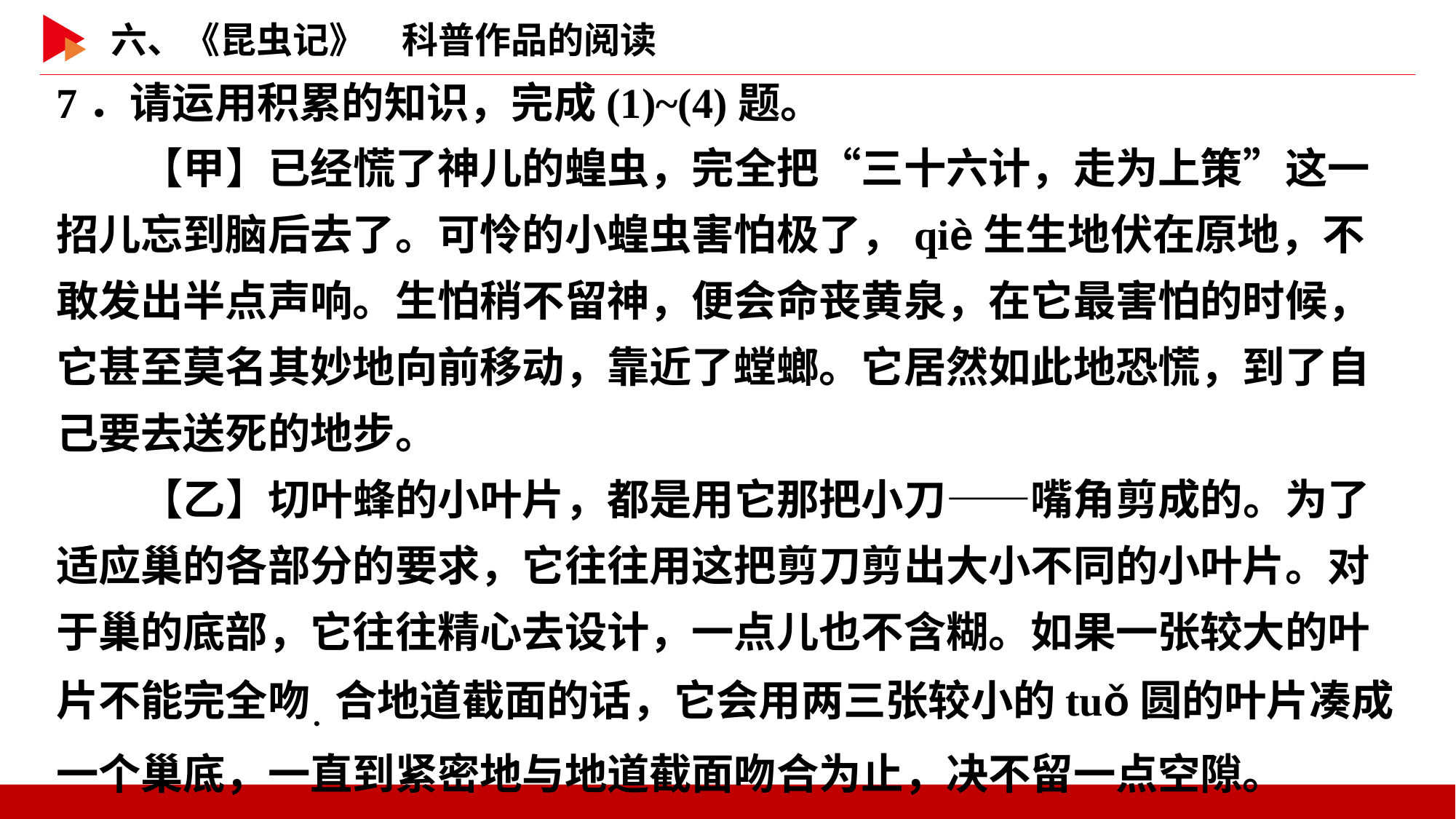

7．请运用积累的知识，完成(1)~(4)题。
　　【甲】已经慌了神儿的蝗虫，完全把“三十六计，走为上策”这一招儿忘到脑后去了。可怜的小蝗虫害怕极了，qiè生生地伏在原地，不敢发出半点声响。生怕稍不留神，便会命丧黄泉，在它最害怕的时候，它甚至莫名其妙地向前移动，靠近了螳螂。它居然如此地恐慌，到了自己要去送死的地步。
　　【乙】切叶蜂的小叶片，都是用它那把小刀——嘴角剪成的。为了适应巢的各部分的要求，它往往用这把剪刀剪出大小不同的小叶片。对于巢的底部，它往往精心去设计，一点儿也不含糊。如果一张较大的叶片不能完全吻．合地道截面的话，它会用两三张较小的tuǒ圆的叶片凑成一个巢底，一直到紧密地与地道截面吻合为止，决不留一点空隙。